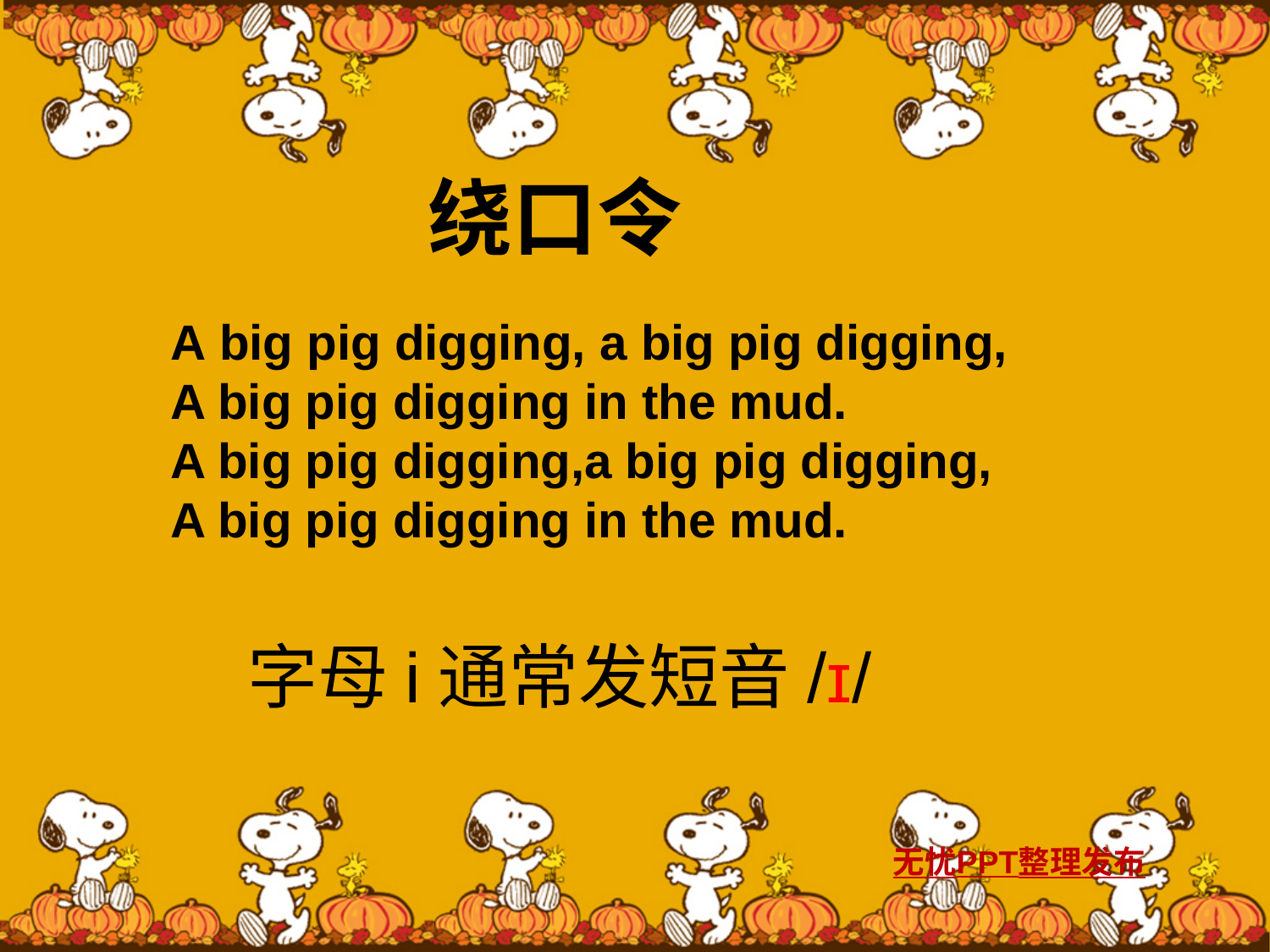

绕口令

A big pig digging, a big pig digging,
A big pig digging in the mud.
A big pig digging,a big pig digging,
A big pig digging in the mud.
字母i通常发短音/ɪ/